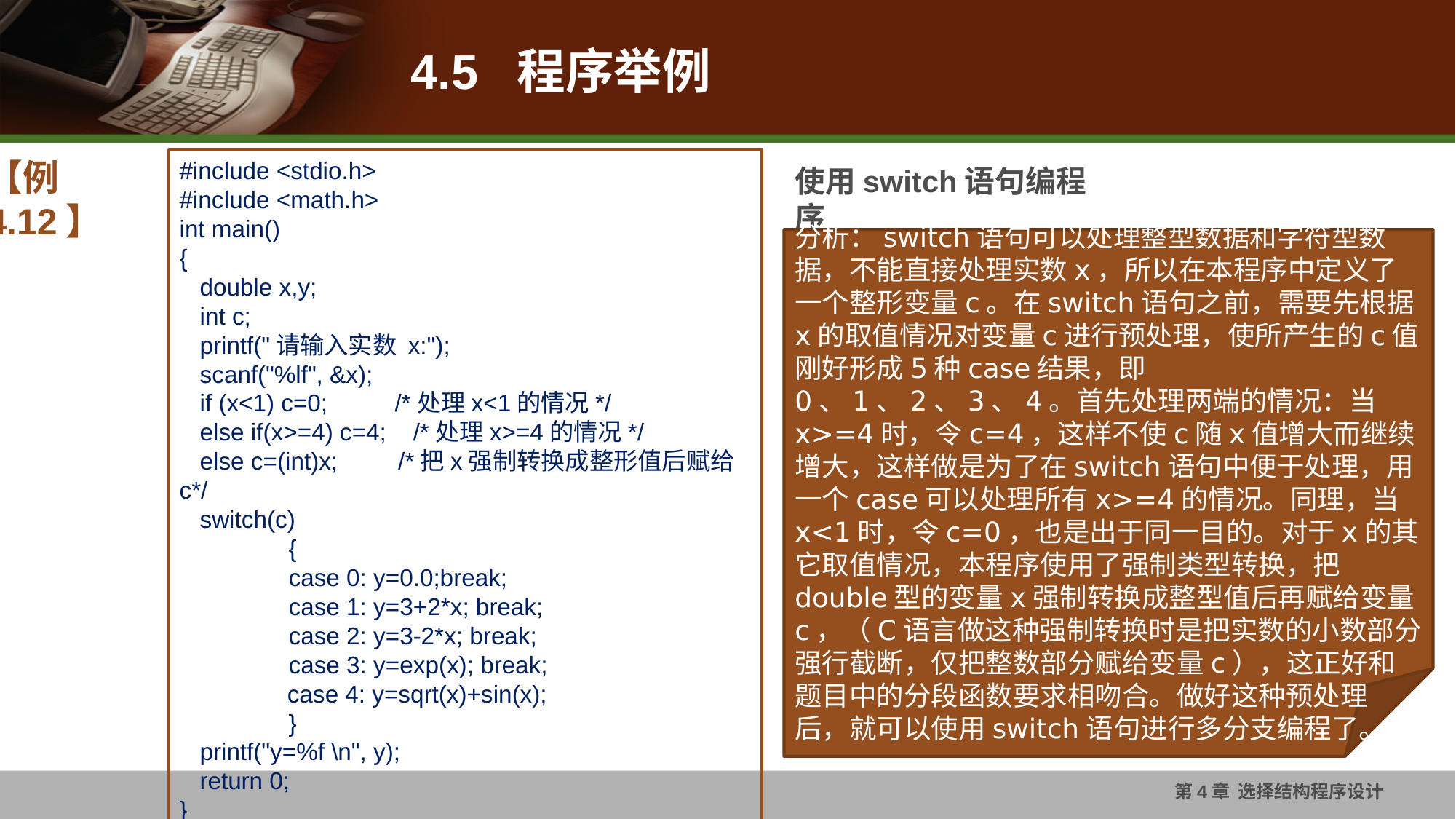

# 4.5  程序举例
【例4.12】
#include <stdio.h>
#include <math.h>
int main()
{
   double x,y;
   int c;
   printf("请输入实数 x:");
   scanf("%lf", &x);
   if (x<1) c=0;          /*处理x<1的情况*/
   else if(x>=4) c=4;    /*处理x>=4的情况*/
   else c=(int)x;         /*把x强制转换成整形值后赋给c*/
   switch(c)
	{
	case 0: y=0.0;break;
	case 1: y=3+2*x; break;
	case 2: y=3-2*x; break;
	case 3: y=exp(x); break;
                case 4: y=sqrt(x)+sin(x);
	}
   printf("y=%f \n", y);
   return 0;
}
使用switch语句编程序

分析：switch语句可以处理整型数据和字符型数据，不能直接处理实数x，所以在本程序中定义了一个整形变量c。在switch语句之前，需要先根据x的取值情况对变量c进行预处理，使所产生的c值刚好形成5种case结果，即0、1、2、3、4。首先处理两端的情况：当x>=4时，令c=4，这样不使c随x值增大而继续增大，这样做是为了在switch语句中便于处理，用一个case可以处理所有x>=4的情况。同理，当x<1时，令c=0，也是出于同一目的。对于x的其它取值情况，本程序使用了强制类型转换，把double型的变量x强制转换成整型值后再赋给变量c，（C语言做这种强制转换时是把实数的小数部分强行截断，仅把整数部分赋给变量c），这正好和题目中的分段函数要求相吻合。做好这种预处理后，就可以使用switch语句进行多分支编程了。
第4章  选择结构程序设计